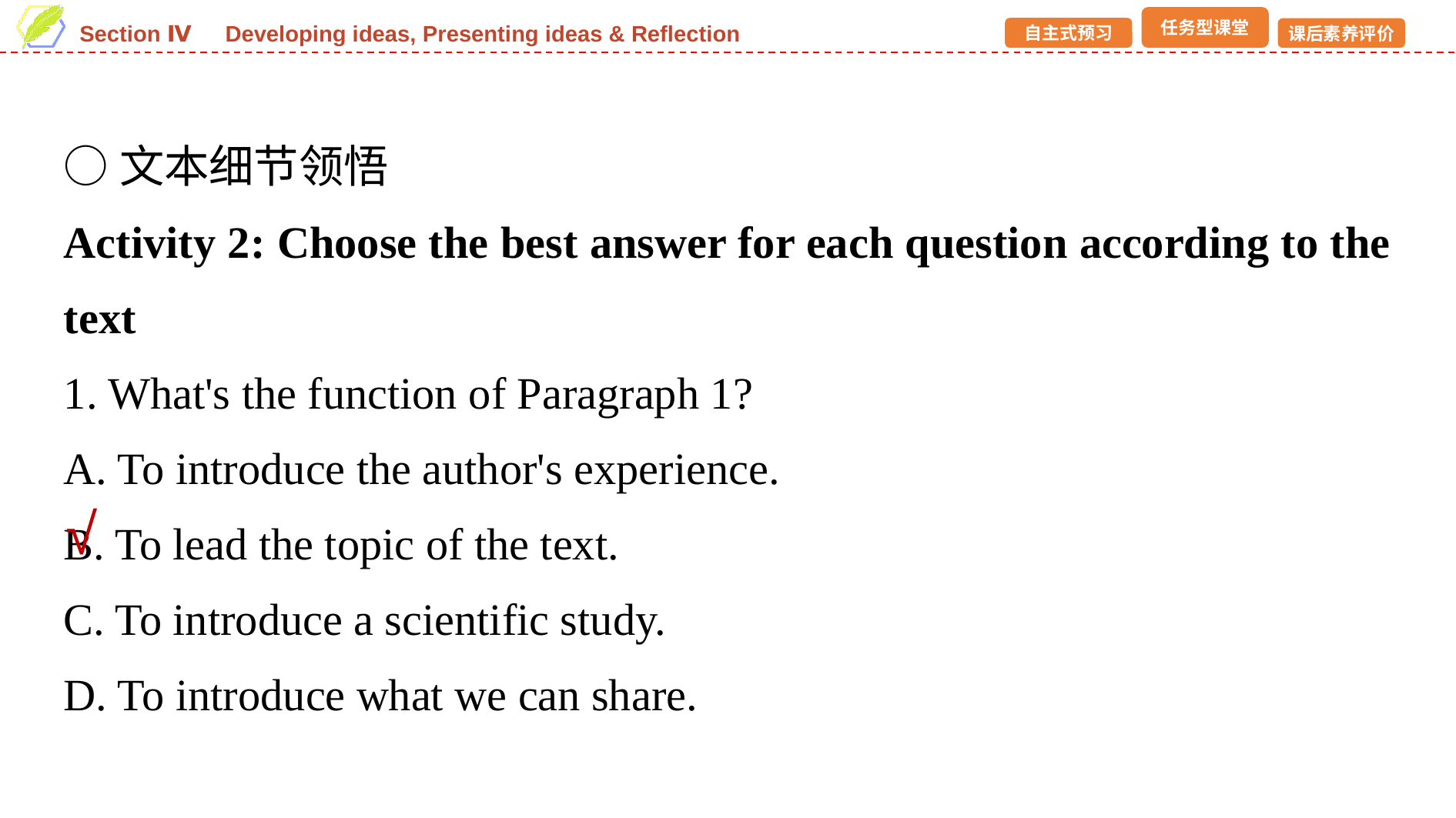

○文本细节领悟
Activity 2: Choose the best answer for each question according to the text
1. What's the function of Paragraph 1?
A. To introduce the author's experience.
B. To lead the topic of the text.
C. To introduce a scientific study.
D. To introduce what we can share.
√